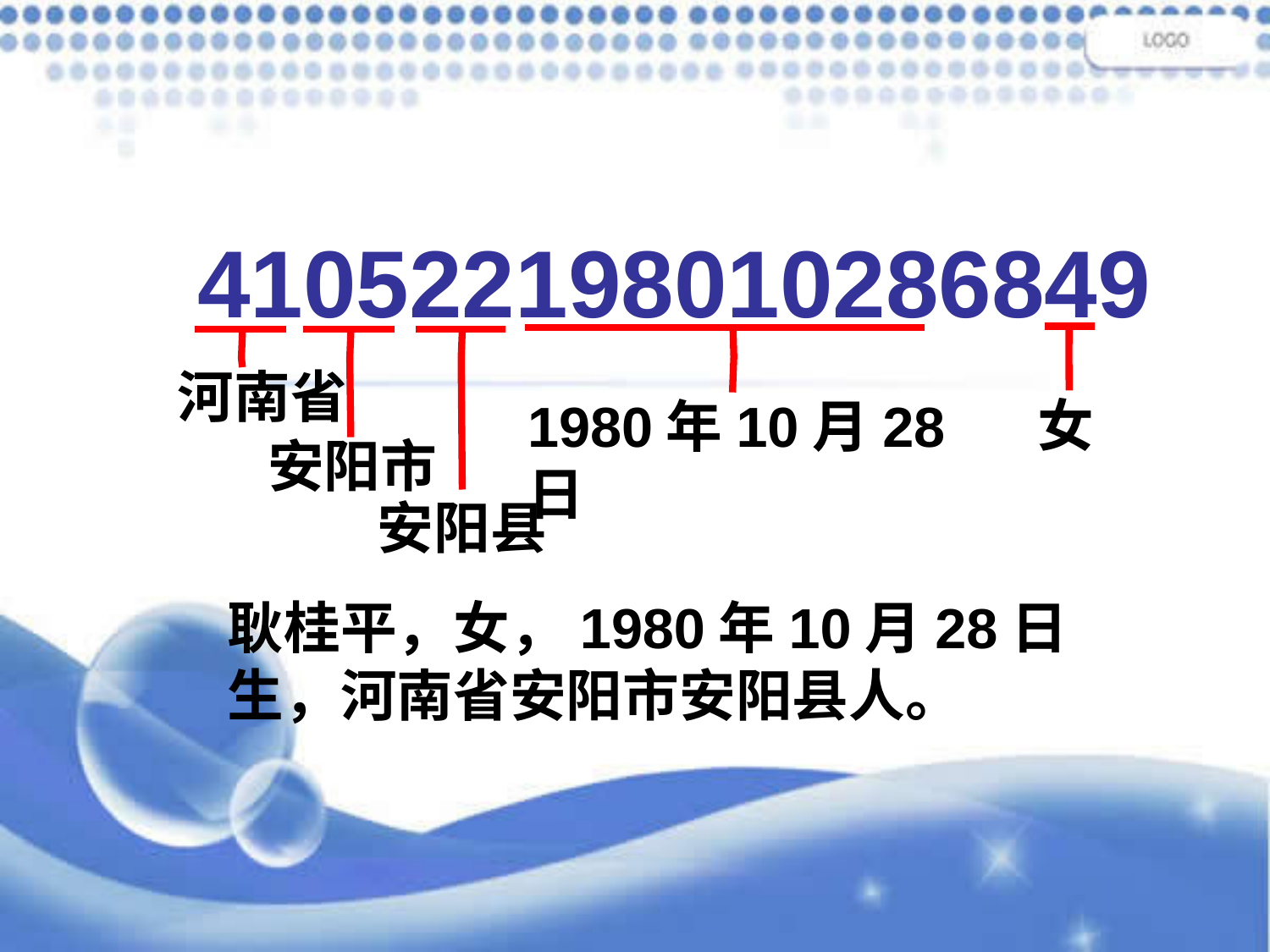

410522198010286849

河南省
女
1980年10月28日
安阳市
安阳县
耿桂平，女，1980年10月28日生，河南省安阳市安阳县人。